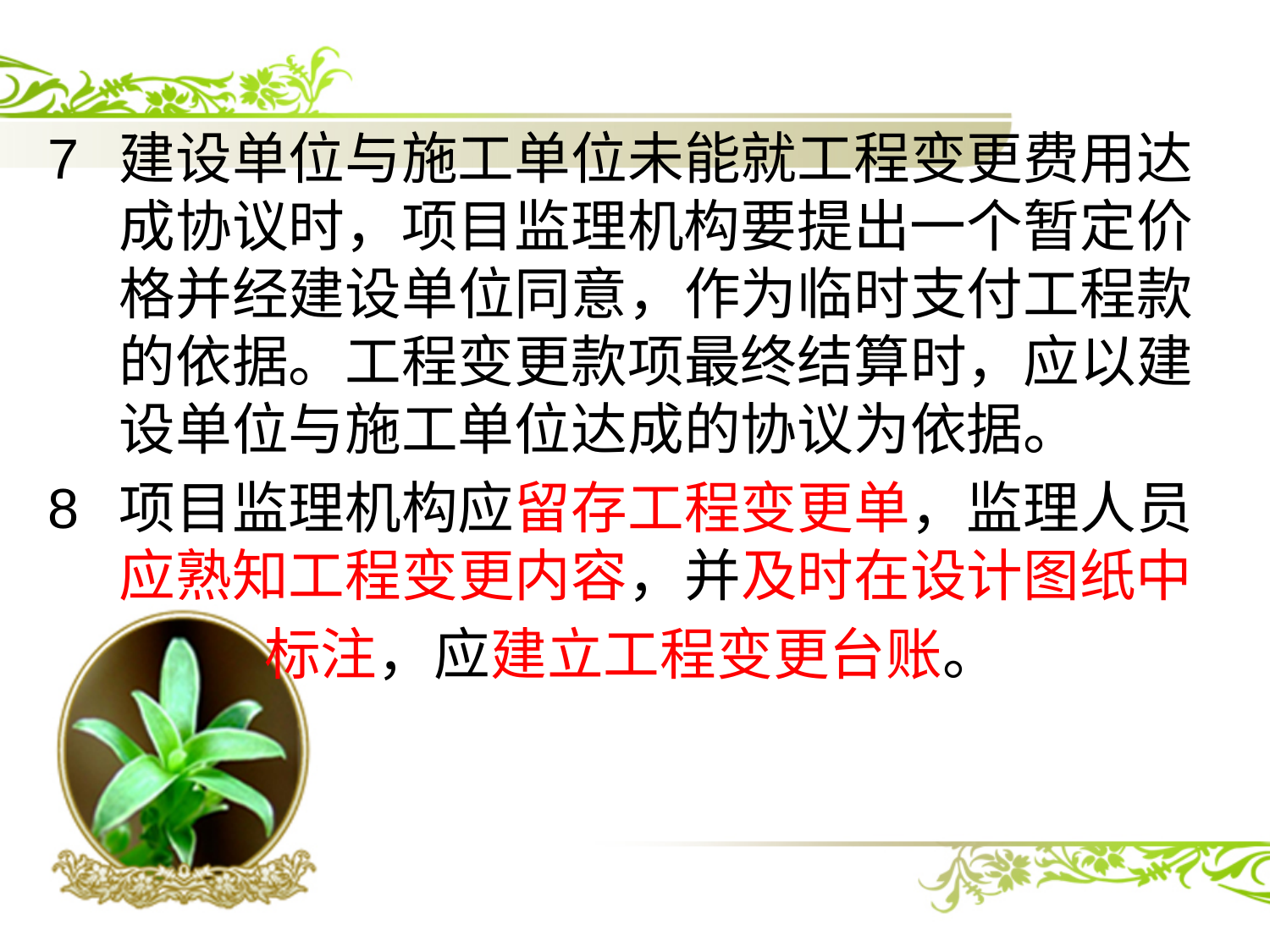

建设单位与施工单位未能就工程变更费用达成协议时，项目监理机构要提出一个暂定价格并经建设单位同意，作为临时支付工程款的依据。工程变更款项最终结算时，应以建设单位与施工单位达成的协议为依据。
项目监理机构应留存工程变更单，监理人员应熟知工程变更内容，并及时在设计图纸中
                标注，应建立工程变更台账。